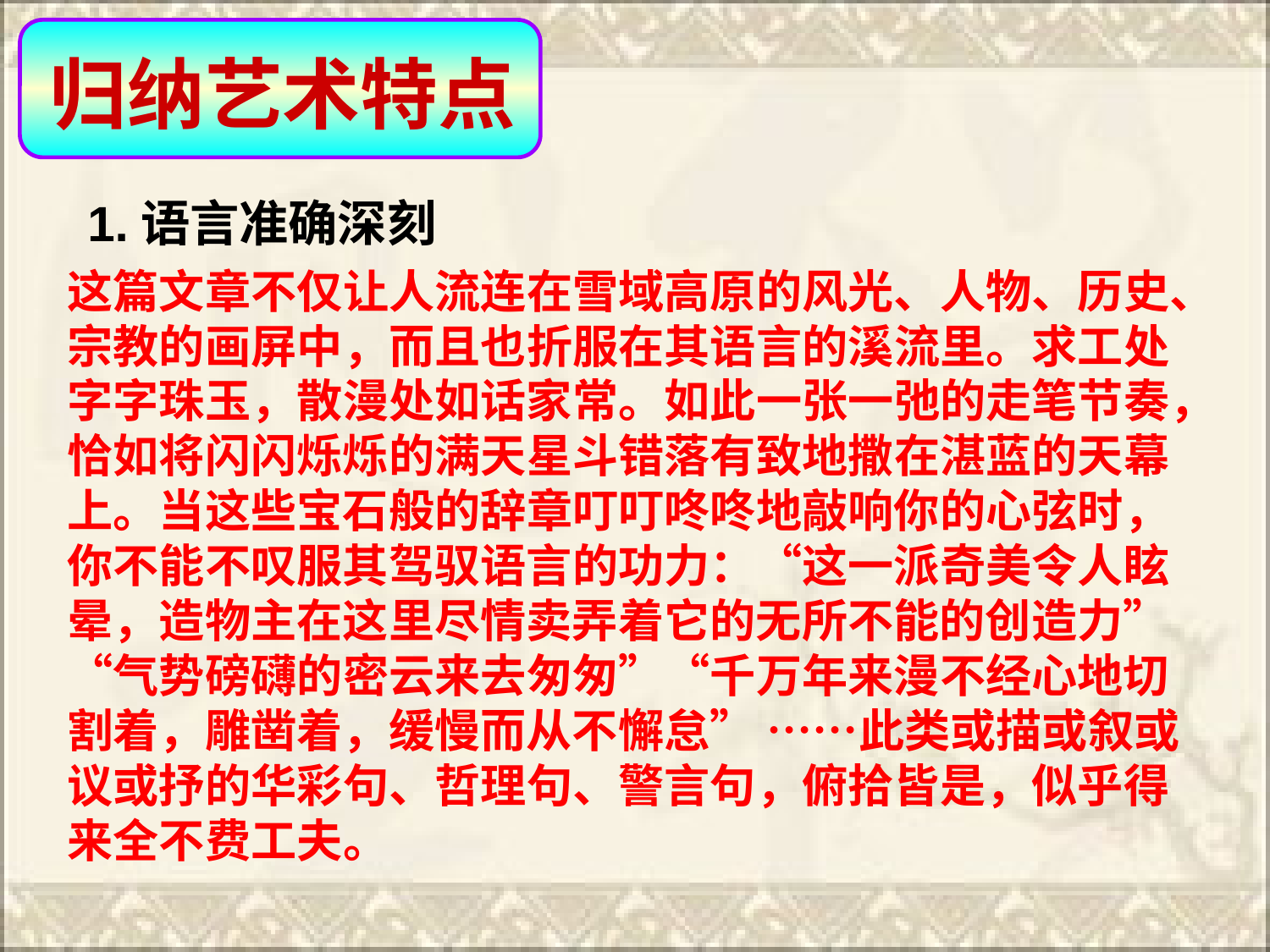

归纳艺术特点
1.语言准确深刻

这篇文章不仅让人流连在雪域高原的风光、人物、历史、宗教的画屏中，而且也折服在其语言的溪流里。求工处字字珠玉，散漫处如话家常。如此一张一弛的走笔节奏，恰如将闪闪烁烁的满天星斗错落有致地撒在湛蓝的天幕上。当这些宝石般的辞章叮叮咚咚地敲响你的心弦时，你不能不叹服其驾驭语言的功力：“这一派奇美令人眩晕，造物主在这里尽情卖弄着它的无所不能的创造力”“气势磅礴的密云来去匆匆”“千万年来漫不经心地切割着，雕凿着，缓慢而从不懈怠” ……此类或描或叙或议或抒的华彩句、哲理句、警言句，俯拾皆是，似乎得来全不费工夫。